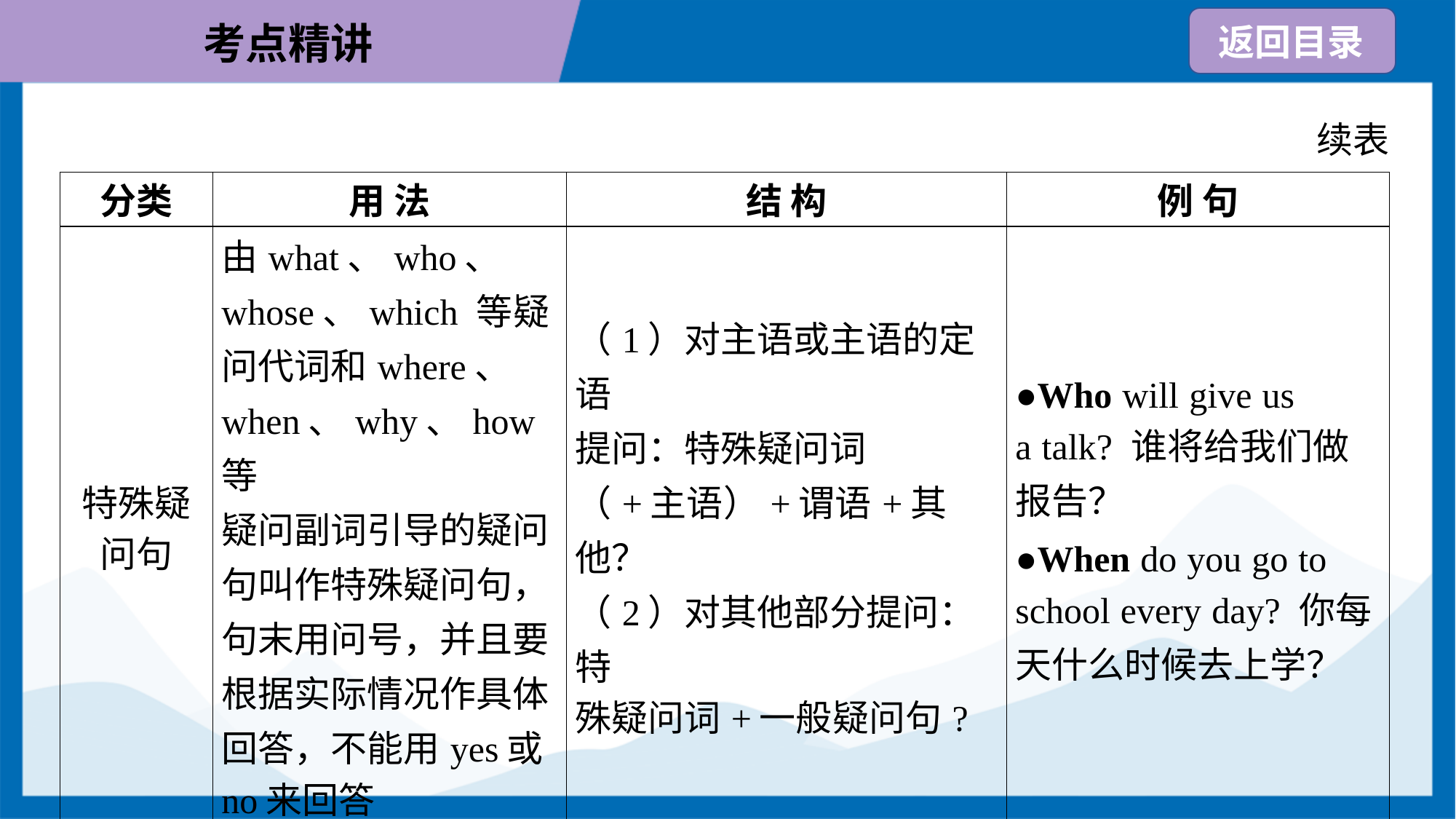

续表
| 分类 | 用 法 | 结 构 | 例 句 |
| --- | --- | --- | --- |
| 特殊疑 问句 | 由what、who、 whose、which 等疑 问代词和where、 when、why、how等 疑问副词引导的疑问 句叫作特殊疑问句， 句末用问号，并且要 根据实际情况作具体 回答，不能用yes或 no来回答 | （1）对主语或主语的定语 提问：特殊疑问词 （+主语）+谓语+其他？ （2）对其他部分提问：特 殊疑问词+一般疑问句? | ●Who will give us a talk? 谁将给我们做报告？ ●When do you go to school every day? 你每天什么时候去上学？ |